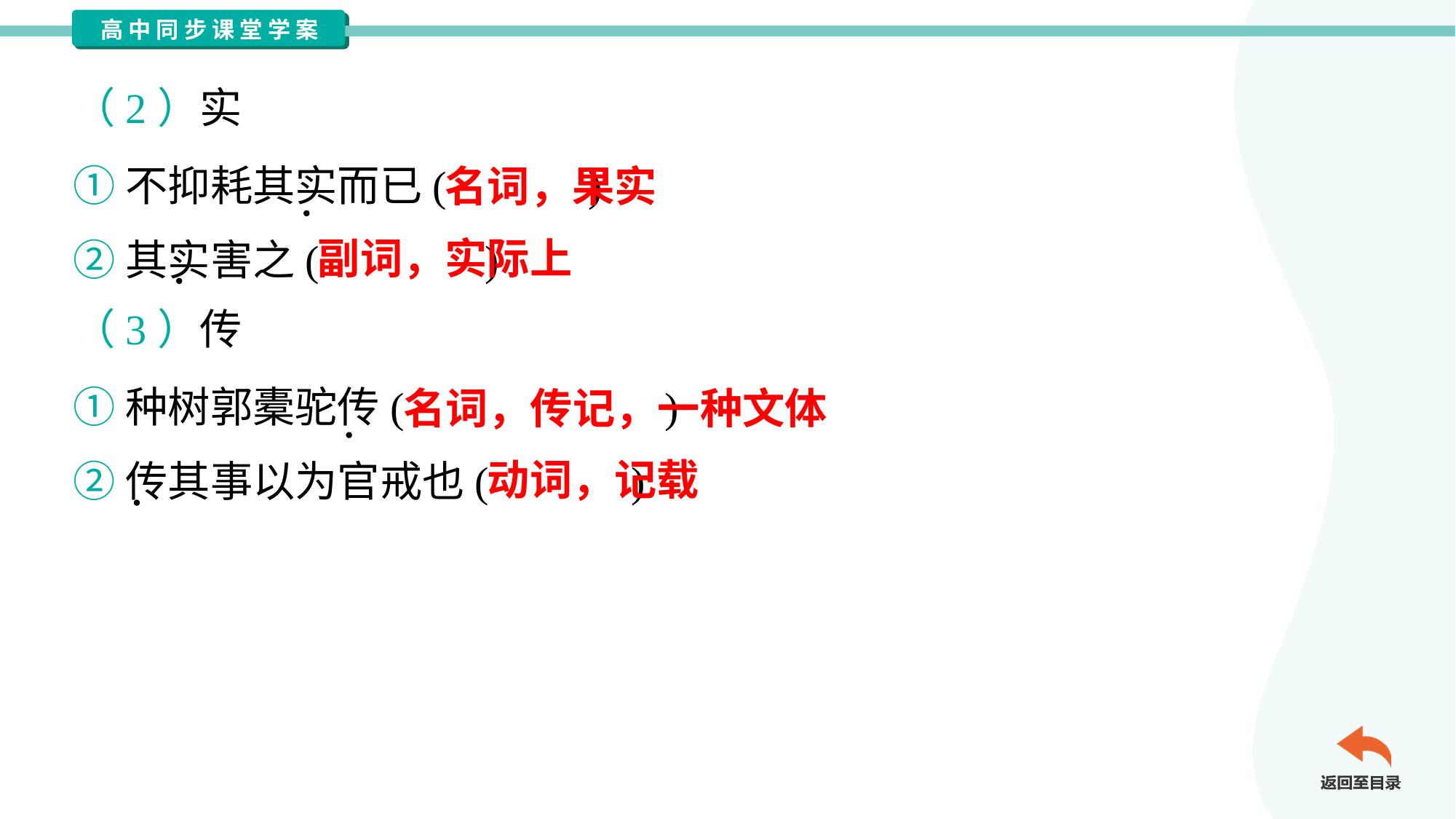

（2）实
①不抑耗其实而已(            )
②其实害之(              )
名词，果实
副词，实际上

（3）传

①种树郭橐驼传(                      )
②传其事以为官戒也(            )
名词，传记，一种文体
动词，记载